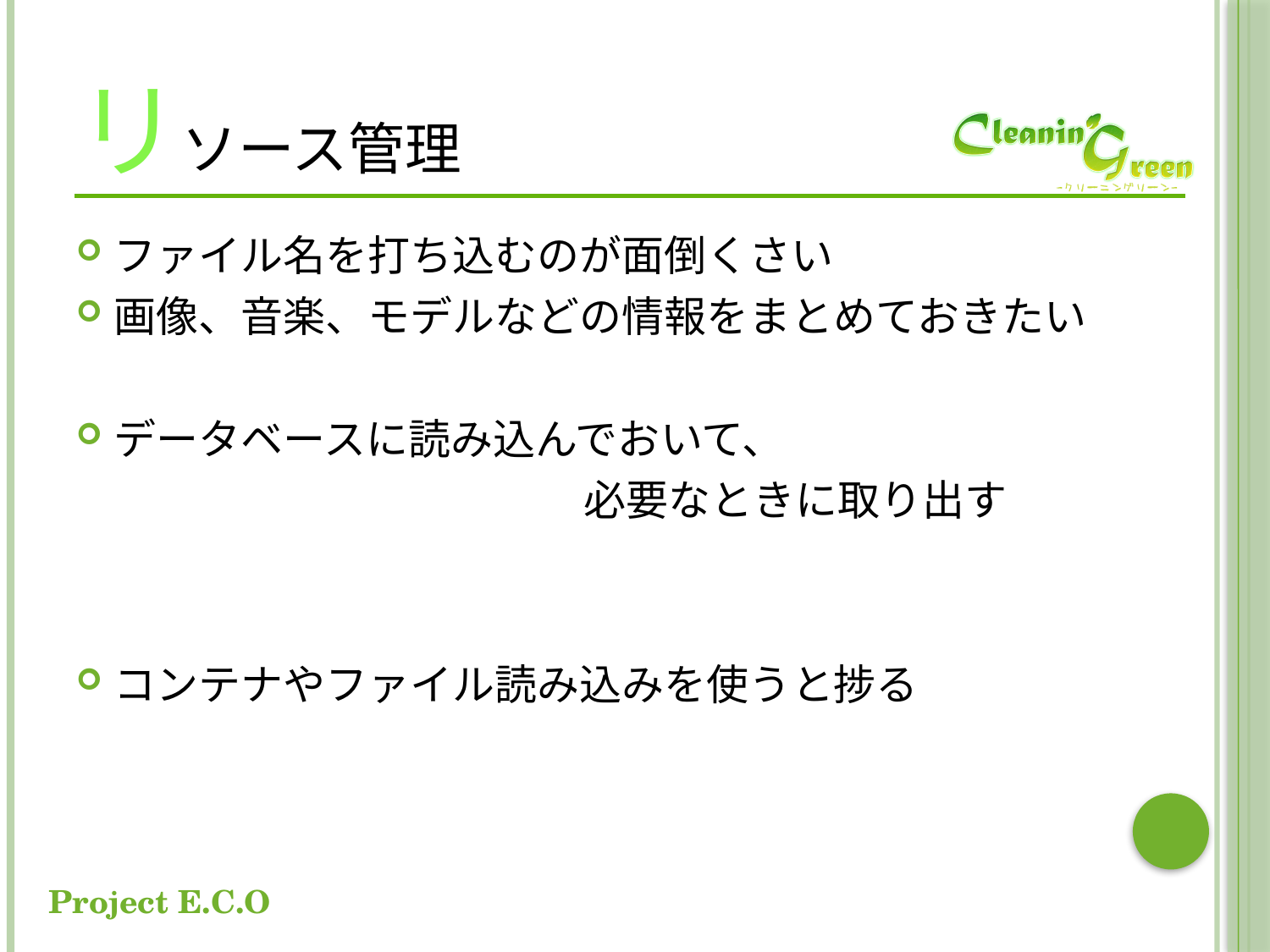

# リソース管理
ファイル名を打ち込むのが面倒くさい
画像、音楽、モデルなどの情報をまとめておきたい

データベースに読み込んでおいて、
				必要なときに取り出す

コンテナやファイル読み込みを使うと捗る